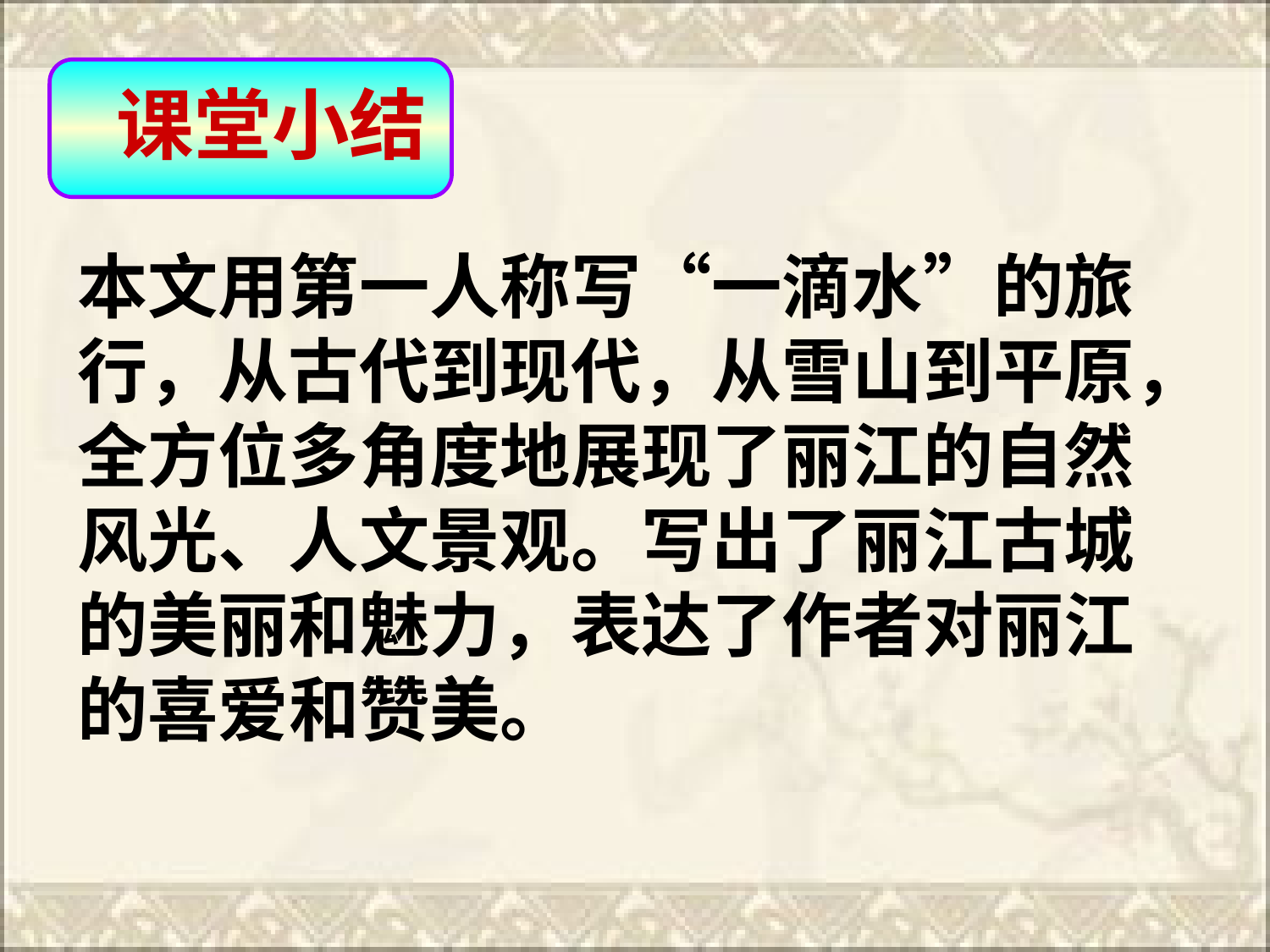

课堂小结
本文用第一人称写“一滴水”的旅行，从古代到现代，从雪山到平原，全方位多角度地展现了丽江的自然风光、人文景观。写出了丽江古城的美丽和魅力，表达了作者对丽江的喜爱和赞美。